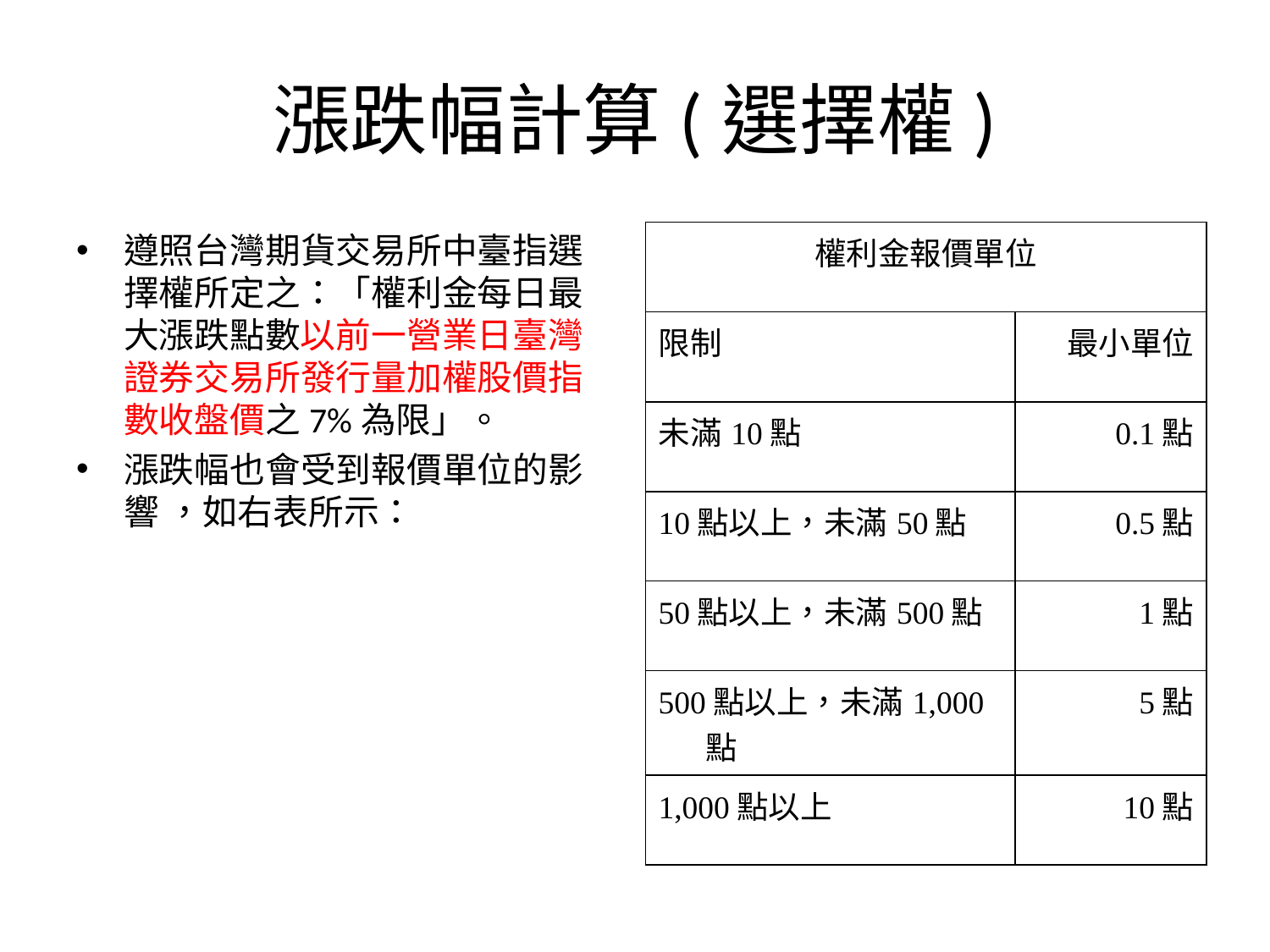

# 漲跌幅計算(選擇權)
遵照台灣期貨交易所中臺指選擇權所定之：「權利金每日最大漲跌點數以前一營業日臺灣證券交易所發行量加權股價指數收盤價之7%為限」。
漲跌幅也會受到報價單位的影響 ，如右表所示：

| 權利金報價單位 |  |
| --- | --- |
| 限制 | 最小單位 |
| 未滿10點 | 0.1點 |
| 10點以上，未滿50點 | 0.5點 |
| 50點以上，未滿500點 | 1點 |
| 500點以上，未滿1,000點 | 5點 |
| 1,000點以上 | 10點 |